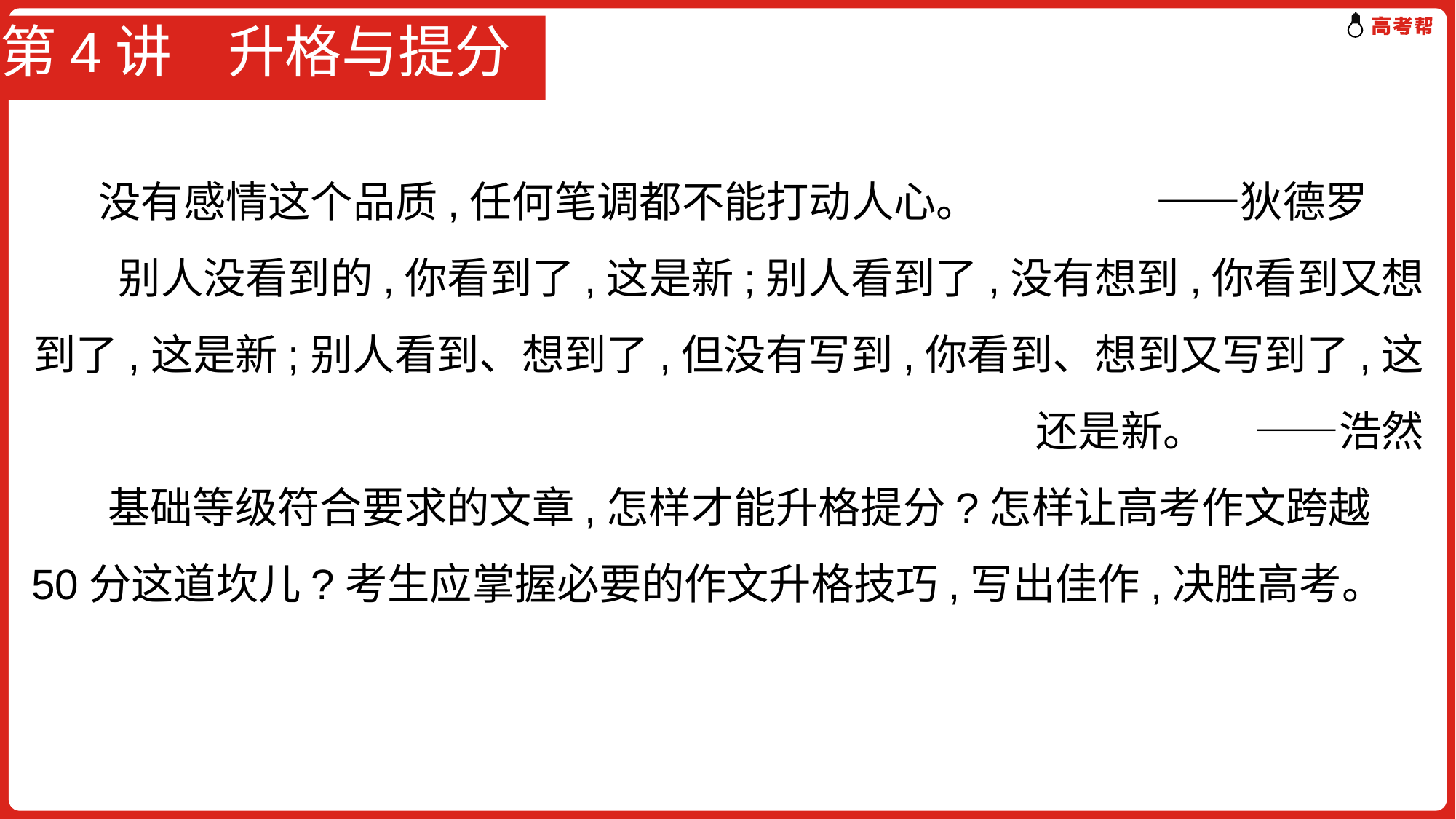

# 第4讲　升格与提分
      没有感情这个品质,任何笔调都不能打动人心。	               ——狄德罗
      别人没看到的,你看到了,这是新;别人看到了,没有想到,你看到又想到了,这是新;别人看到、想到了,但没有写到,你看到、想到又写到了,这还是新。	——浩然
       基础等级符合要求的文章,怎样才能升格提分?怎样让高考作文跨越50分这道坎儿?考生应掌握必要的作文升格技巧,写出佳作,决胜高考。